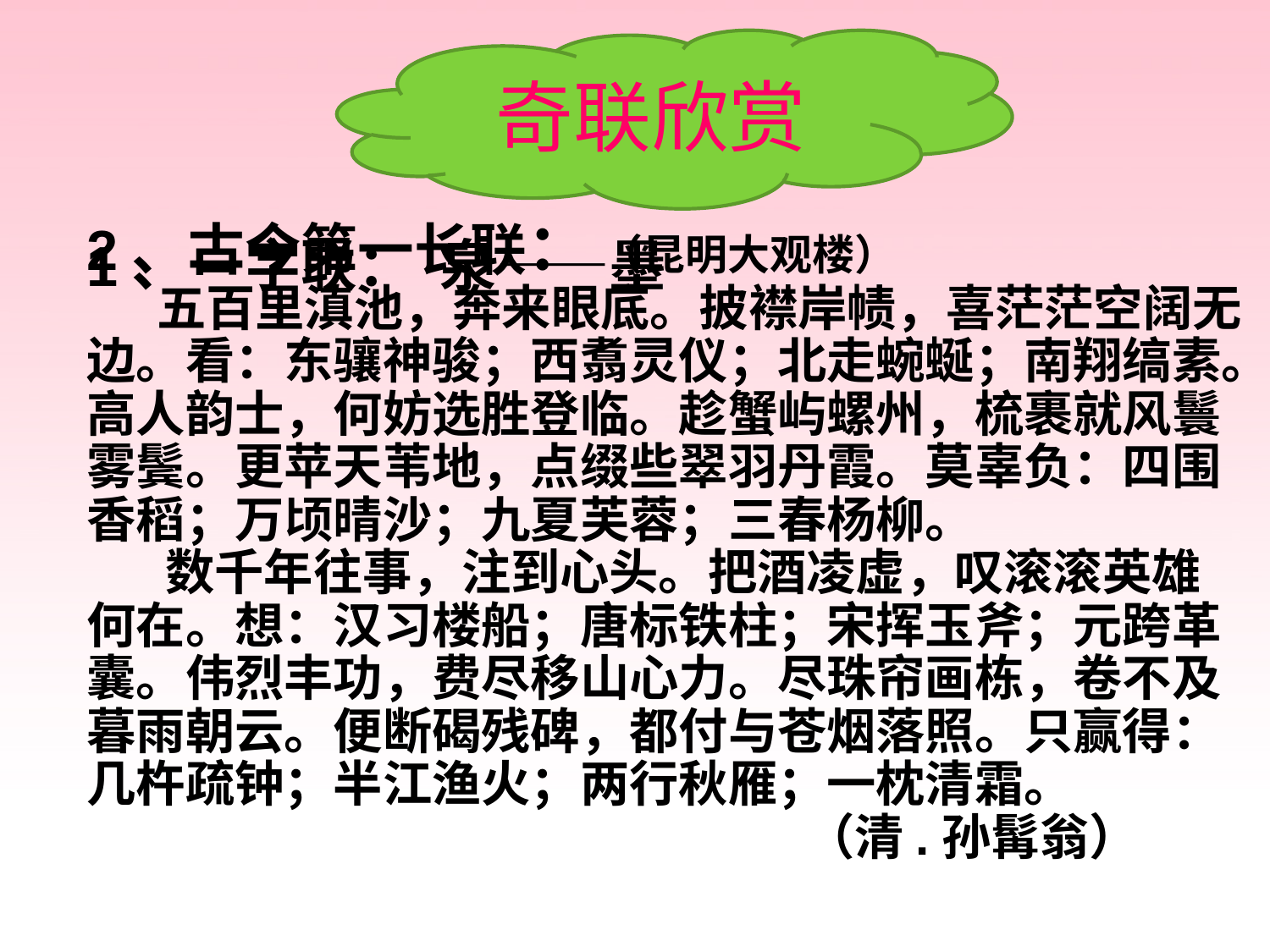

奇联欣赏
1、一字联：  泉——墨
2、古今第一长联： （昆明大观楼）
           五百里滇池，奔来眼底。披襟岸帻，喜茫茫空阔无边。看：东骧神骏；西翥灵仪；北走蜿蜒；南翔缟素。高人韵士，何妨选胜登临。趁蟹屿螺州，梳裹就风鬟雾鬓。更苹天苇地，点缀些翠羽丹霞。莫辜负：四围香稻；万顷晴沙；九夏芙蓉；三春杨柳。
       数千年往事，注到心头。把酒凌虚，叹滚滚英雄何在。想：汉习楼船；唐标铁柱；宋挥玉斧；元跨革囊。伟烈丰功，费尽移山心力。尽珠帘画栋，卷不及暮雨朝云。便断碣残碑，都付与苍烟落照。只赢得：几杵疏钟；半江渔火；两行秋雁；一枕清霜。
                                                               （清.孙髯翁）